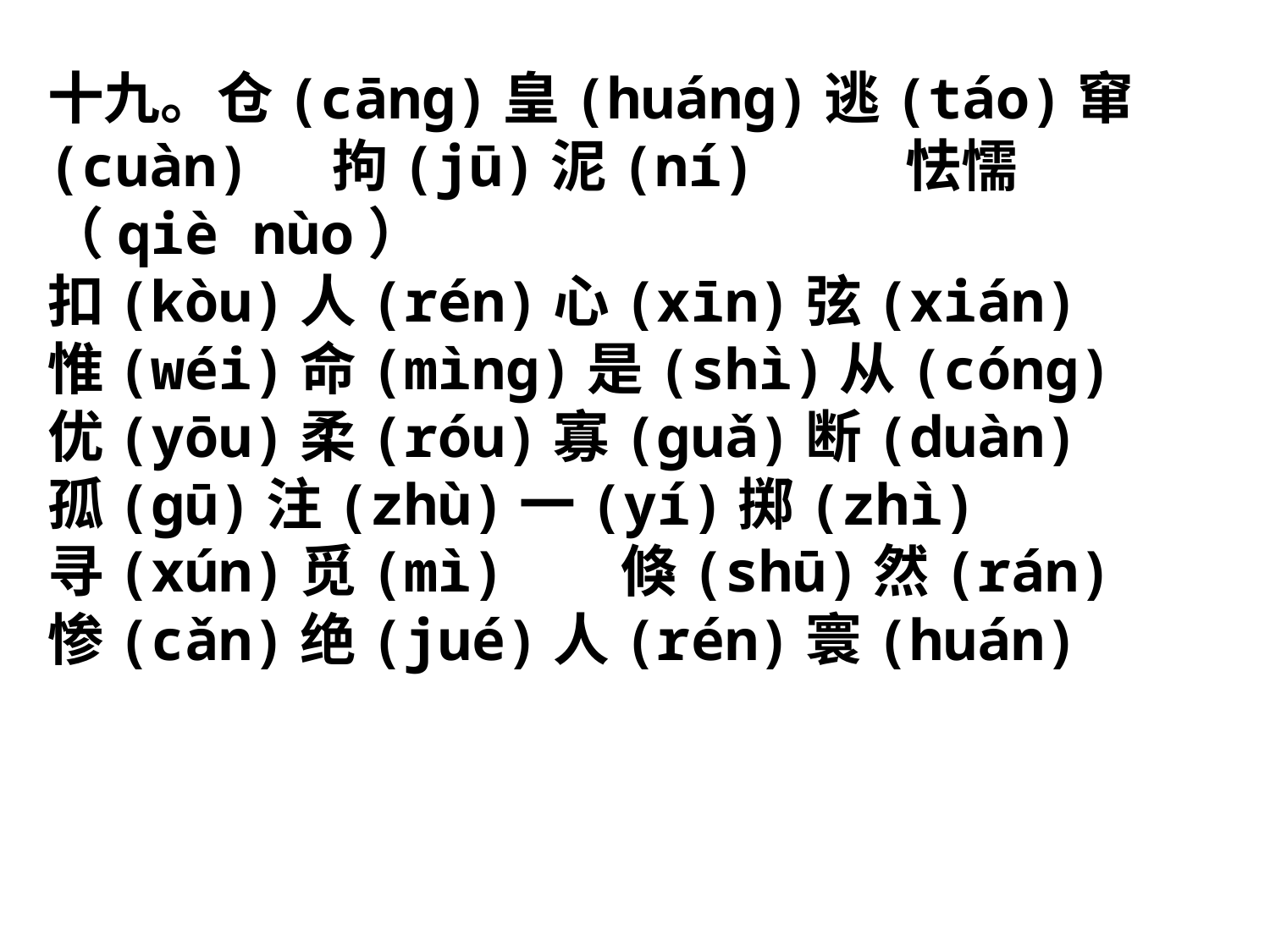

十九。仓(cāng)皇(huáng)逃(táo)窜(cuàn)  拘(jū)泥(ní)    怯懦（qiè nùo）
扣(kòu)人(rén)心(xīn)弦(xián)
惟(wéi)命(mìng)是(shì)从(cóng)
优(yōu)柔(róu)寡(guǎ)断(duàn)
孤(gū)注(zhù)一(yí)掷(zhì)
寻(xún)觅(mì)   倏(shū)然(rán)
惨(cǎn)绝(jué)人(rén)寰(huán)